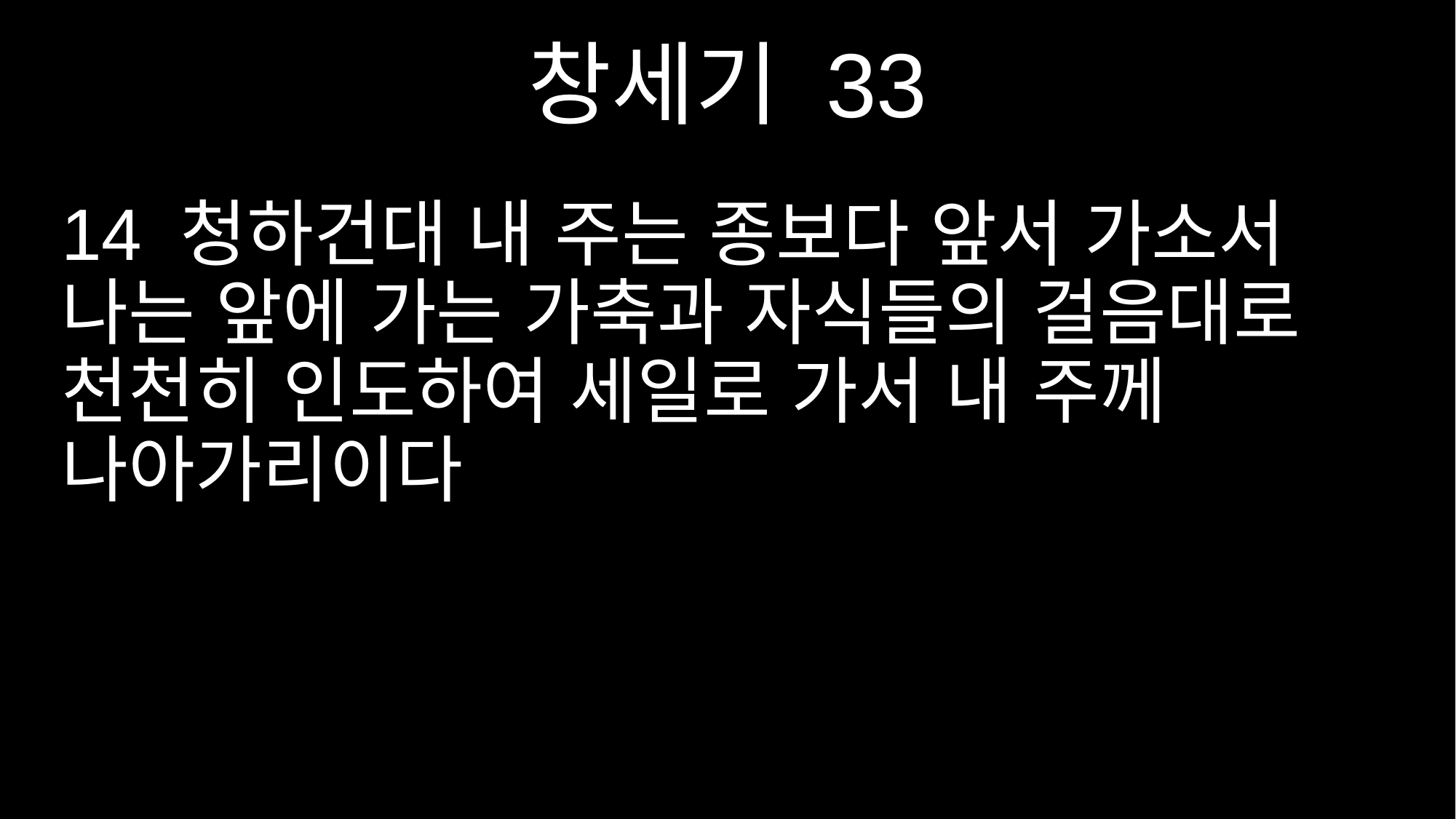

창세기 33
14 청하건대 내 주는 종보다 앞서 가소서 나는 앞에 가는 가축과 자식들의 걸음대로 천천히 인도하여 세일로 가서 내 주께 나아가리이다